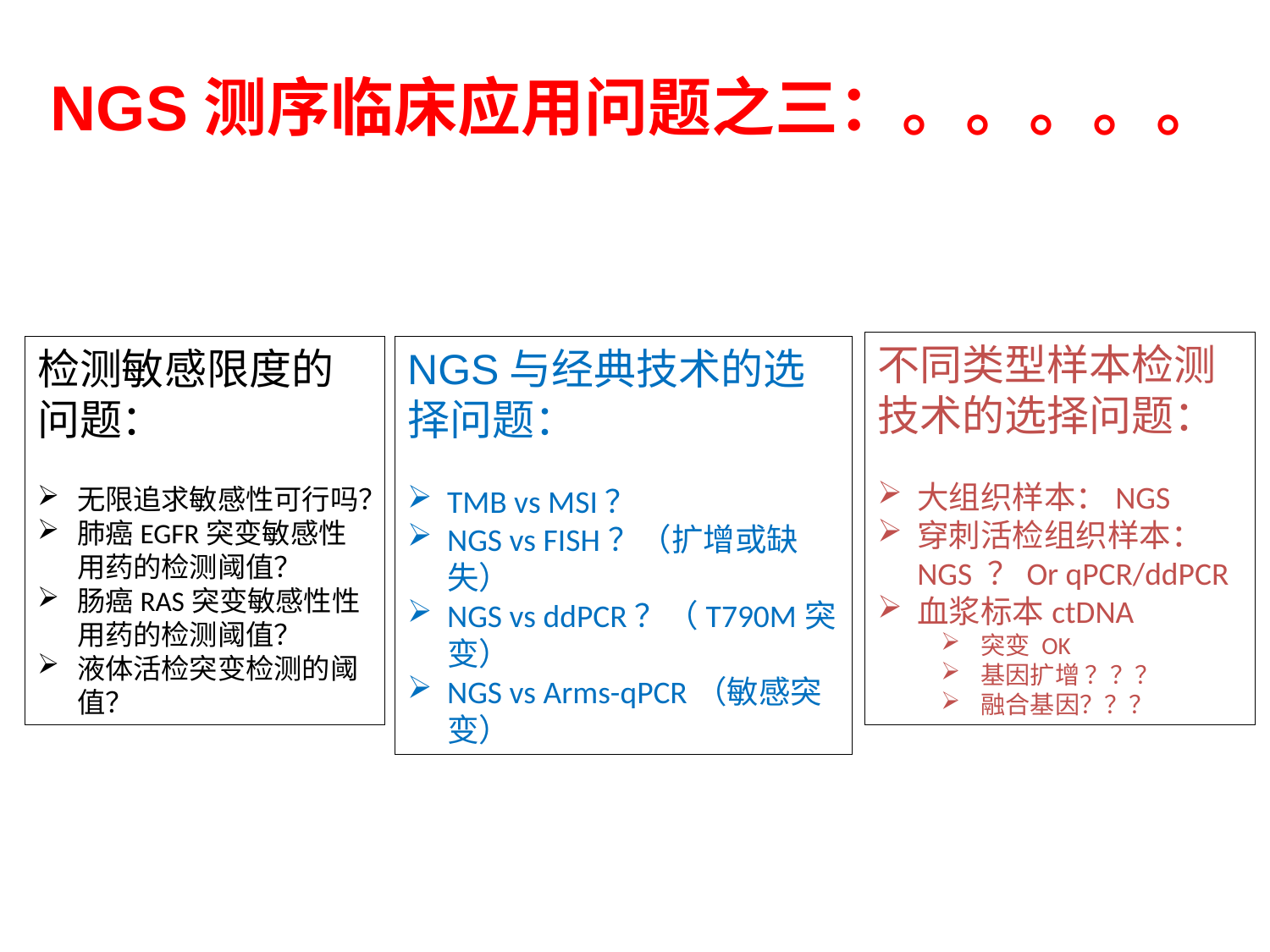

# NGS测序临床应用问题之三：。。。。。
不同类型样本检测技术的选择问题：

大组织样本：NGS
穿刺活检组织样本：NGS ？Or qPCR/ddPCR
血浆标本ctDNA
突变 OK
基因扩增 ？？？
融合基因？？？
检测敏感限度的问题：

无限追求敏感性可行吗？
肺癌EGFR突变敏感性用药的检测阈值？
肠癌RAS突变敏感性性用药的检测阈值？
液体活检突变检测的阈值？
NGS与经典技术的选择问题：

TMB vs MSI？
NGS vs FISH？（扩增或缺失）
NGS vs ddPCR？（T790M突变）
NGS vs Arms-qPCR（敏感突变）